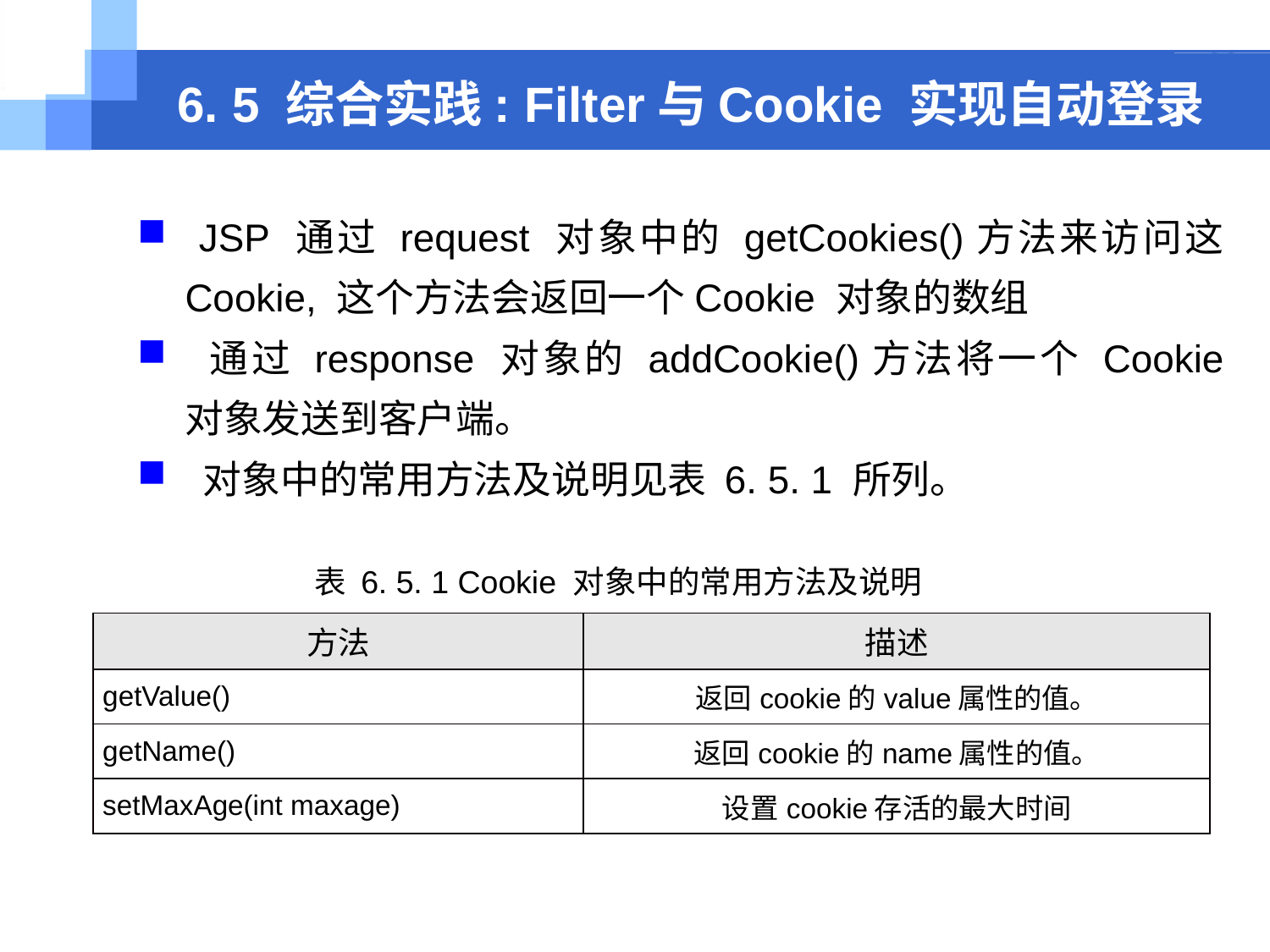

6. 5 综合实践: Filter与Cookie 实现自动登录
 JSP 通过 request 对象中的 getCookies()方法来访问这 Cookie, 这个方法会返回一个Cookie 对象的数组
 通过 response 对象的 addCookie()方法将一个 Cookie 对象发送到客户端。
 对象中的常用方法及说明见表 6. 5. 1 所列。
表 6. 5. 1 Cookie 对象中的常用方法及说明
| 方法 | 描述 |
| --- | --- |
| getValue() | 返回cookie的value属性的值。 |
| getName() | 返回cookie的name属性的值。 |
| setMaxAge(int maxage) | 设置cookie存活的最大时间 |